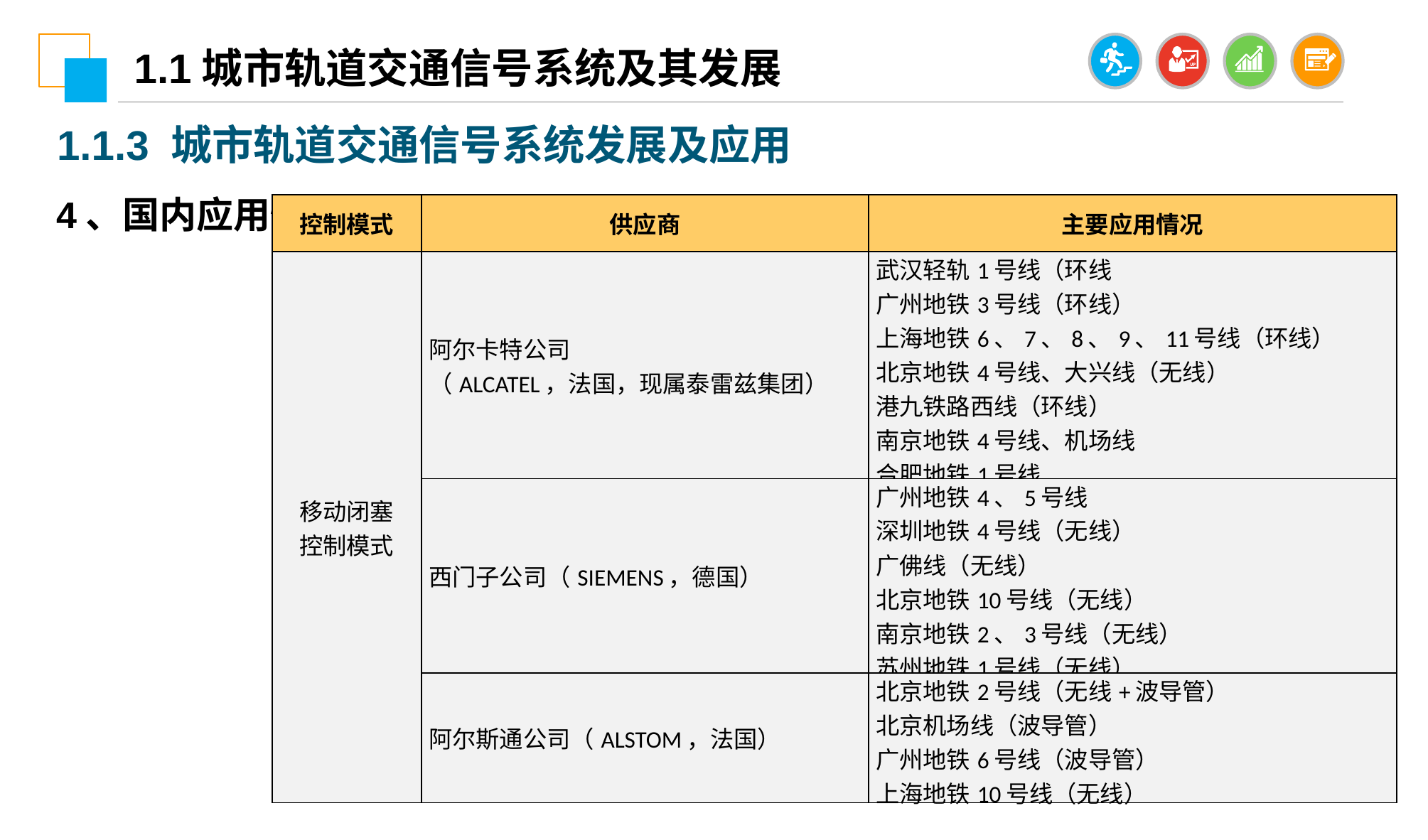

1.1城市轨道交通信号系统及其发展
1.1.3 城市轨道交通信号系统发展及应用
4、国内应用情况
| 控制模式 | 供应商 | 主要应用情况 |
| --- | --- | --- |
| 移动闭塞 控制模式 | 阿尔卡特公司 （ALCATEL，法国，现属泰雷兹集团） | 武汉轻轨1号线（环线 广州地铁3号线（环线） 上海地铁6、7、8、9、11号线（环线） 北京地铁4号线、大兴线（无线） 港九铁路西线（环线） 南京地铁4号线、机场线 合肥地铁1号线 |
|  | 西门子公司（SIEMENS，德国） | 广州地铁4、5号线 深圳地铁4号线（无线） 广佛线（无线） 北京地铁10号线（无线） 南京地铁2、3号线（无线） 苏州地铁1号线（无线） |
|  | 阿尔斯通公司（ALSTOM，法国） | 北京地铁2号线（无线+波导管） 北京机场线（波导管） 广州地铁6号线（波导管） 上海地铁10号线（无线） |